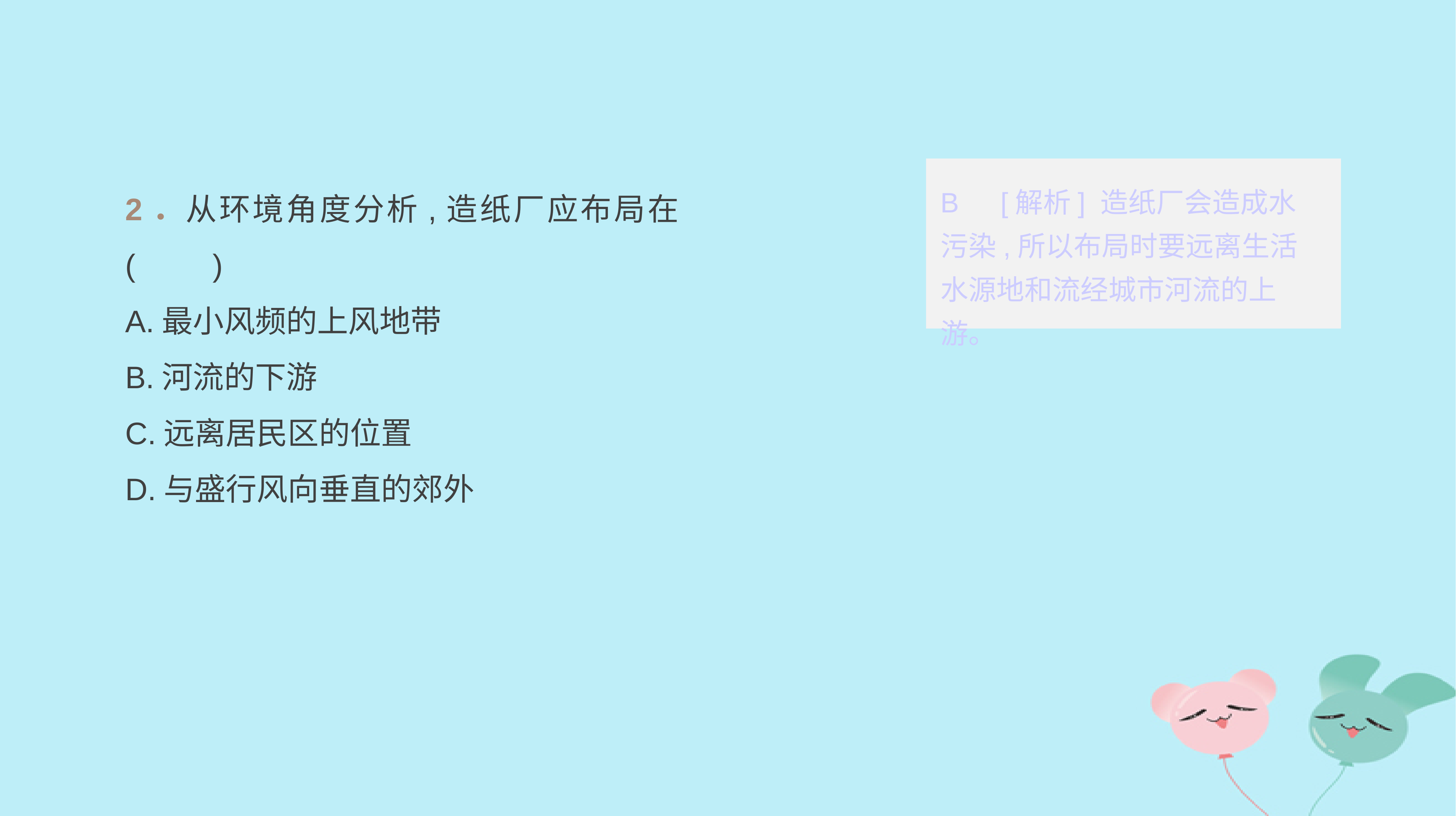

2．从环境角度分析,造纸厂应布局在	(　　)
A.最小风频的上风地带
B.河流的下游
C.远离居民区的位置
D.与盛行风向垂直的郊外
B　[解析] 造纸厂会造成水污染,所以布局时要远离生活水源地和流经城市河流的上游。